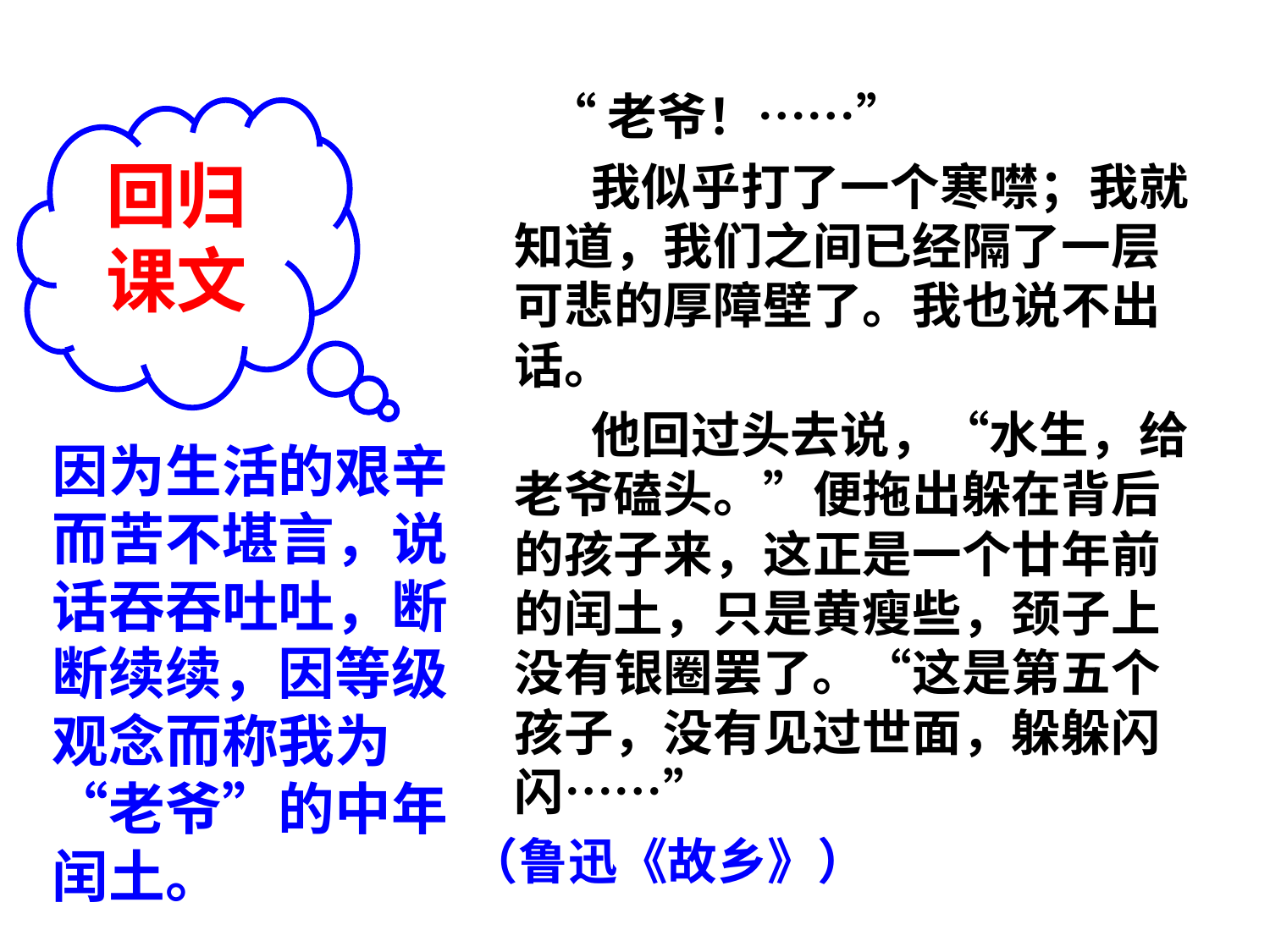

“老爷！……”
          我似乎打了一个寒噤；我就知道，我们之间已经隔了一层可悲的厚障壁了。我也说不出话。
          他回过头去说，“水生，给老爷磕头。”便拖出躲在背后的孩子来，这正是一个廿年前的闰土，只是黄瘦些，颈子上没有银圈罢了。“这是第五个孩子，没有见过世面，躲躲闪闪……”
（鲁迅《故乡》）

回归课文
因为生活的艰辛而苦不堪言，说话吞吞吐吐，断断续续，因等级观念而称我为“老爷”的中年闰土。